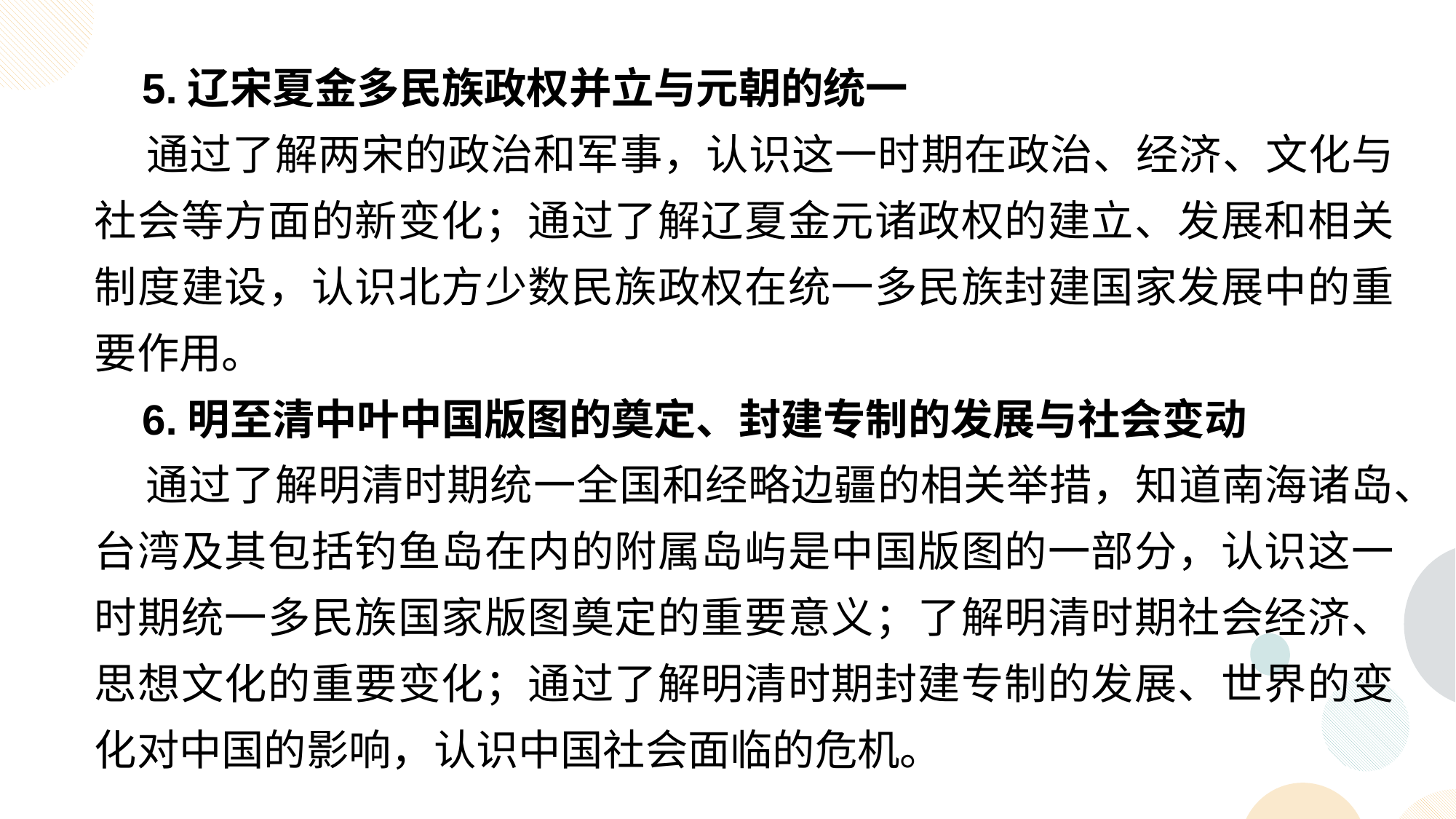

5.辽宋夏金多民族政权并立与元朝的统一
    通过了解两宋的政治和军事，认识这一时期在政治、经济、文化与社会等方面的新变化；通过了解辽夏金元诸政权的建立、发展和相关制度建设，认识北方少数民族政权在统一多民族封建国家发展中的重要作用。
    6.明至清中叶中国版图的奠定、封建专制的发展与社会变动
    通过了解明清时期统一全国和经略边疆的相关举措，知道南海诸岛、台湾及其包括钓鱼岛在内的附属岛屿是中国版图的一部分，认识这一时期统一多民族国家版图奠定的重要意义；了解明清时期社会经济、思想文化的重要变化；通过了解明清时期封建专制的发展、世界的变化对中国的影响，认识中国社会面临的危机。